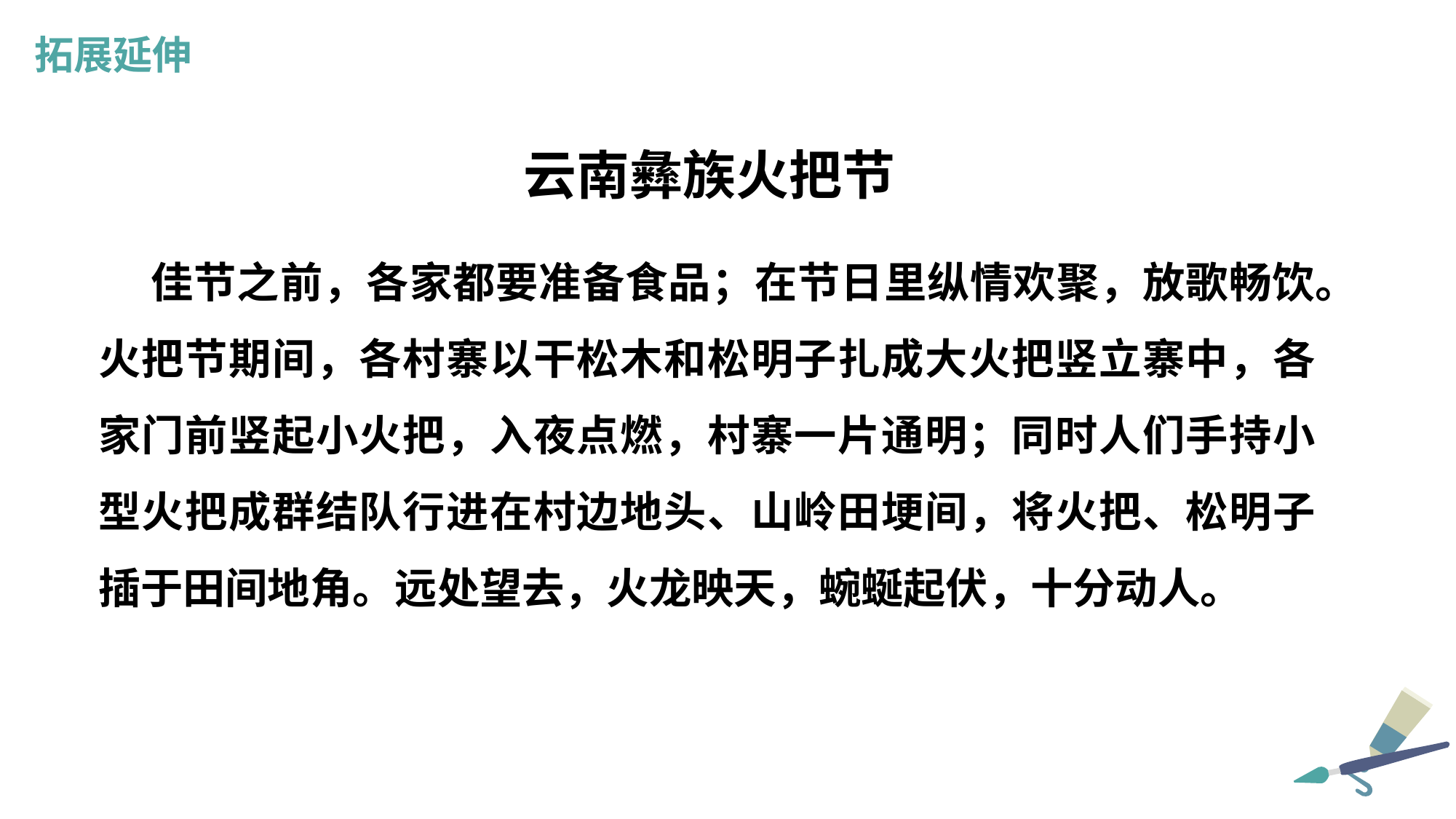

拓展延伸
云南彝族火把节
    佳节之前，各家都要准备食品；在节日里纵情欢聚，放歌畅饮。火把节期间，各村寨以干松木和松明子扎成大火把竖立寨中，各家门前竖起小火把，入夜点燃，村寨一片通明；同时人们手持小型火把成群结队行进在村边地头、山岭田埂间，将火把、松明子插于田间地角。远处望去，火龙映天，蜿蜒起伏，十分动人。